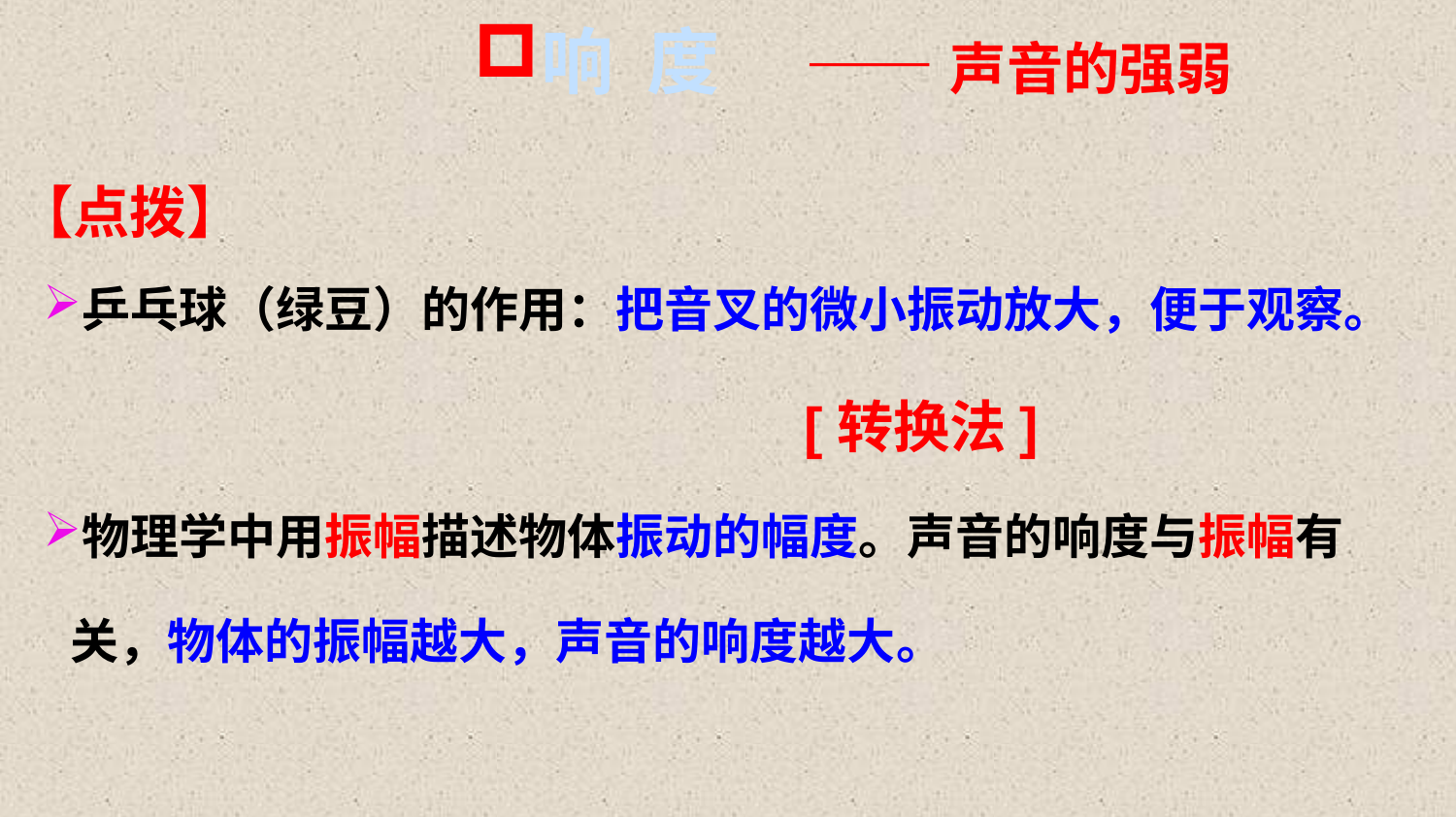

响  度
——声音的强弱
【点拨】
乒乓球（绿豆）的作用：把音叉的微小振动放大，便于观察。
                                                        [转换法]
物理学中用振幅描述物体振动的幅度。声音的响度与振幅有关，物体的振幅越大，声音的响度越大。